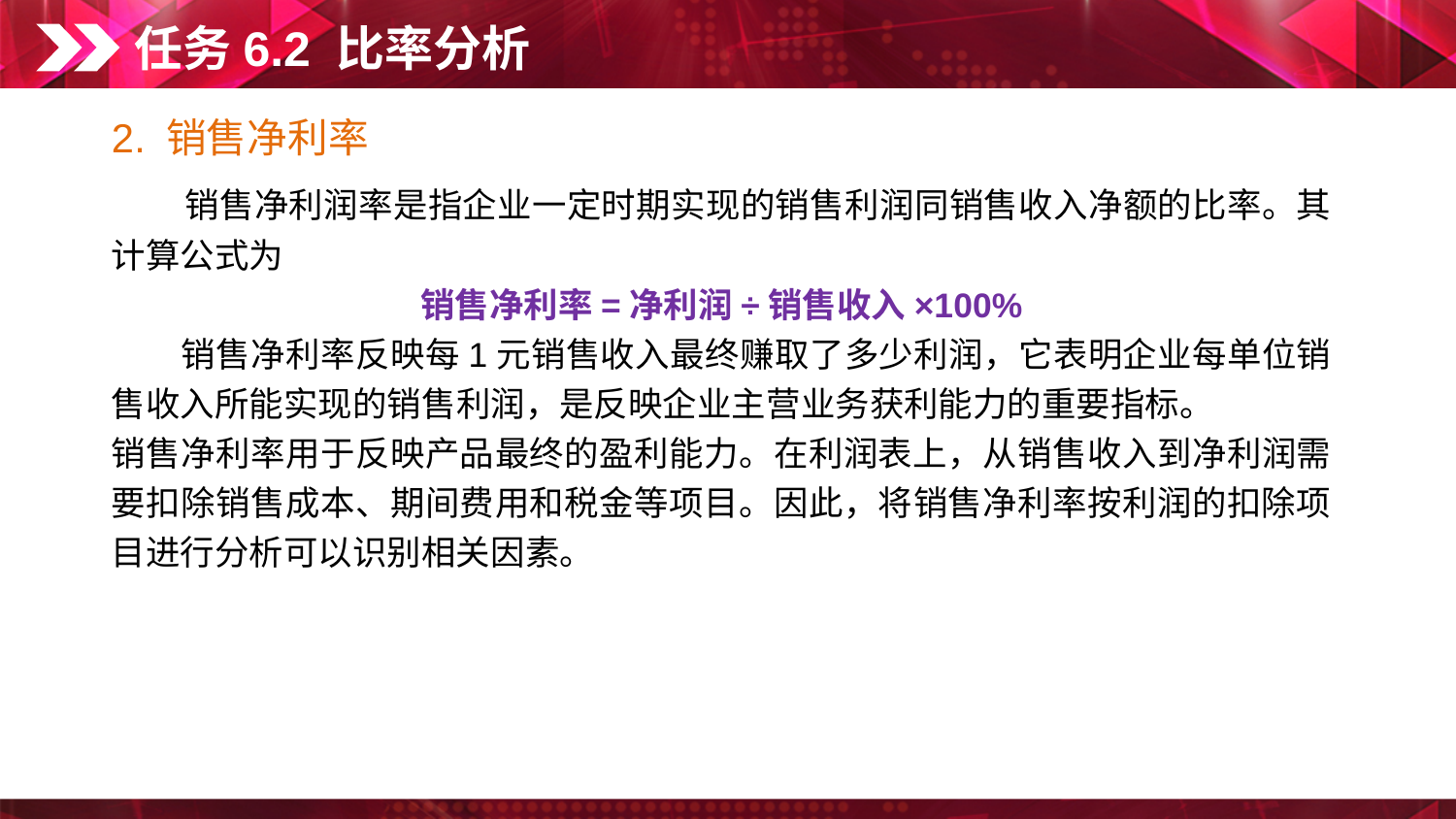

任务6.2 比率分析

2. 销售净利率
　　销售净利润率是指企业一定时期实现的销售利润同销售收入净额的比率。其计算公式为
销售净利率=净利润÷销售收入×100%
　　销售净利率反映每1元销售收入最终赚取了多少利润，它表明企业每单位销售收入所能实现的销售利润，是反映企业主营业务获利能力的重要指标。
销售净利率用于反映产品最终的盈利能力。在利润表上，从销售收入到净利润需要扣除销售成本、期间费用和税金等项目。因此，将销售净利率按利润的扣除项目进行分析可以识别相关因素。